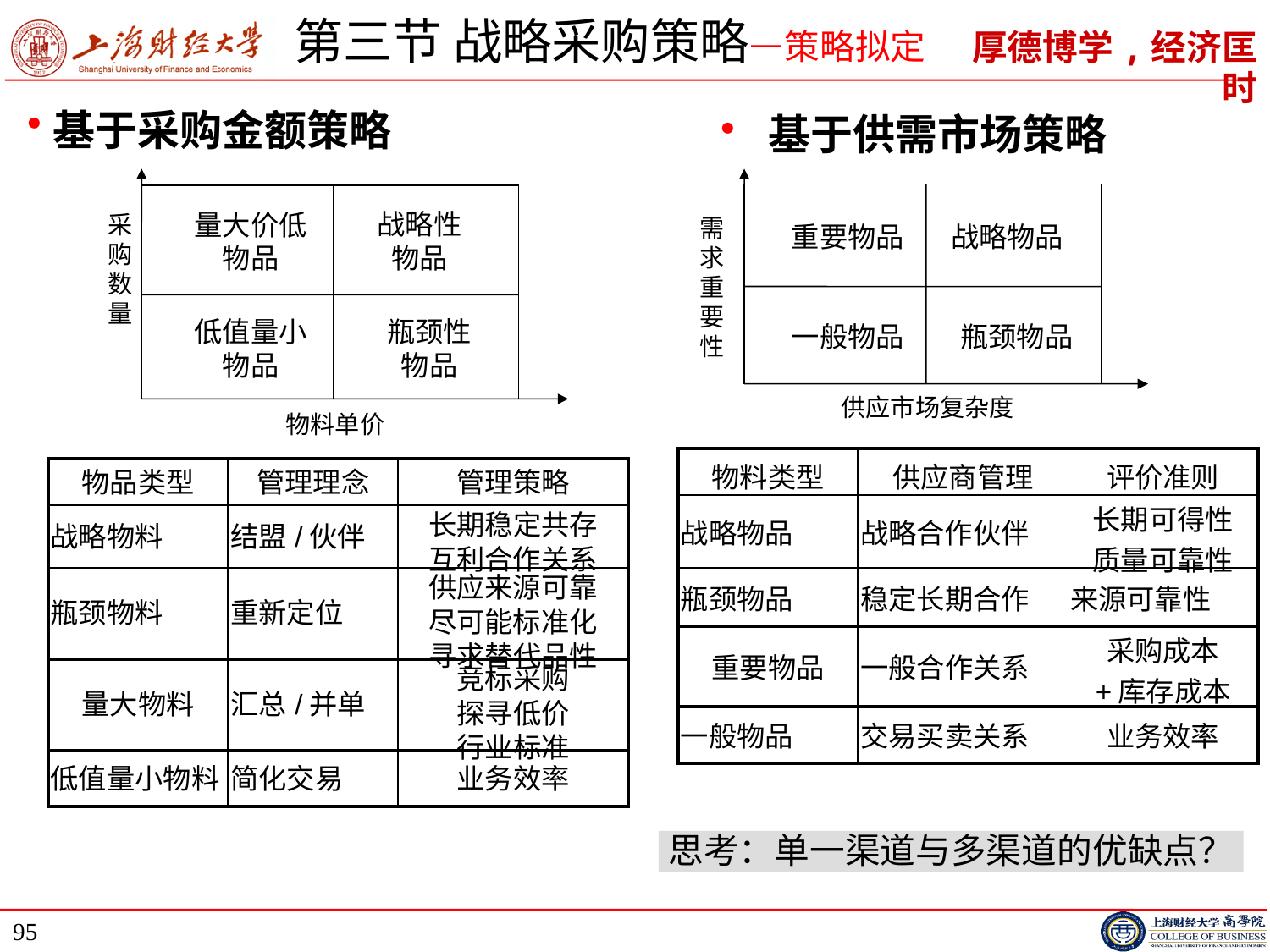

# 第三节 战略采购策略—策略拟定
基于采购金额策略
基于供需市场策略

战略性
物品
量大价低
物品
采购数量
低值量小
物品
瓶颈性
物品
物料单价

需求
重
要
性
重要物品
战略物品
一般物品
瓶颈物品
供应市场复杂度
| 物料类型 | 供应商管理 | 评价准则 |
| --- | --- | --- |
| 战略物品 | 战略合作伙伴 | 长期可得性 质量可靠性 |
| 瓶颈物品 | 稳定长期合作 | 来源可靠性 |
| 重要物品 | 一般合作关系 | 采购成本 +库存成本 |
| 一般物品 | 交易买卖关系 | 业务效率 |
| 物品类型 | 管理理念 | 管理策略 |
| --- | --- | --- |
| 战略物料 | 结盟/伙伴 | 长期稳定共存 互利合作关系 |
| 瓶颈物料 | 重新定位 | 供应来源可靠 尽可能标准化 寻求替代品性 |
| 量大物料 | 汇总/并单 | 竞标采购 探寻低价 行业标准 |
| 低值量小物料 | 简化交易 | 业务效率 |
思考：单一渠道与多渠道的优缺点？
95